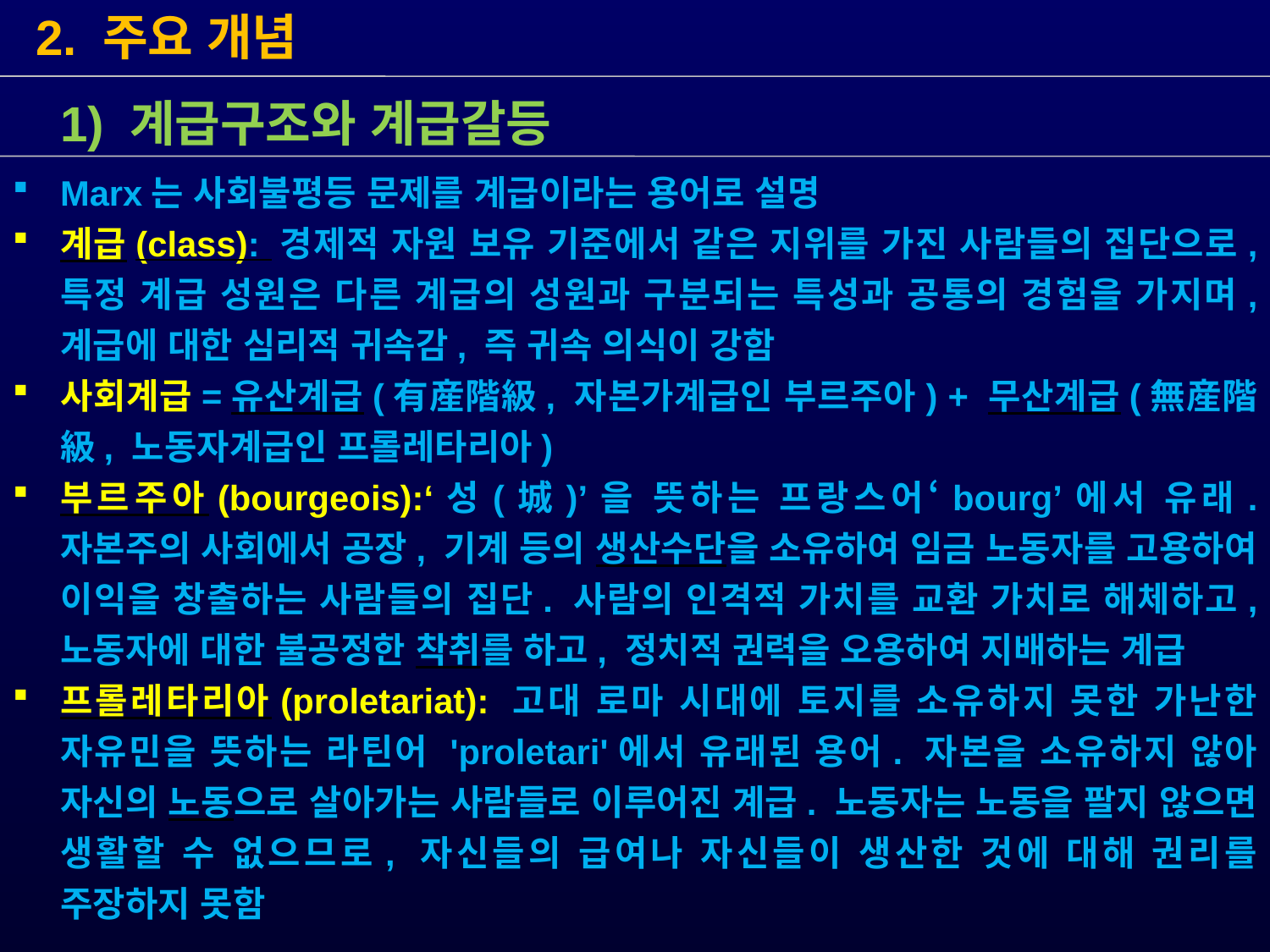

2. 주요 개념

  1) 계급구조와 계급갈등

Marx는 사회불평등 문제를 계급이라는 용어로 설명
계급(class): 경제적 자원 보유 기준에서 같은 지위를 가진 사람들의 집단으로, 특정 계급 성원은 다른 계급의 성원과 구분되는 특성과 공통의 경험을 가지며, 계급에 대한 심리적 귀속감, 즉 귀속 의식이 강함
사회계급=유산계급(有産階級, 자본가계급인 부르주아) + 무산계급(無産階級, 노동자계급인 프롤레타리아)
부르주아(bourgeois):‘성(城)’을 뜻하는 프랑스어‘bourg’에서 유래. 자본주의 사회에서 공장, 기계 등의 생산수단을 소유하여 임금 노동자를 고용하여 이익을 창출하는 사람들의 집단. 사람의 인격적 가치를 교환 가치로 해체하고, 노동자에 대한 불공정한 착취를 하고, 정치적 권력을 오용하여 지배하는 계급
프롤레타리아(proletariat): 고대 로마 시대에 토지를 소유하지 못한 가난한 자유민을 뜻하는 라틴어 'proletari'에서 유래된 용어. 자본을 소유하지 않아 자신의 노동으로 살아가는 사람들로 이루어진 계급. 노동자는 노동을 팔지 않으면 생활할 수 없으므로, 자신들의 급여나 자신들이 생산한 것에 대해 권리를 주장하지 못함